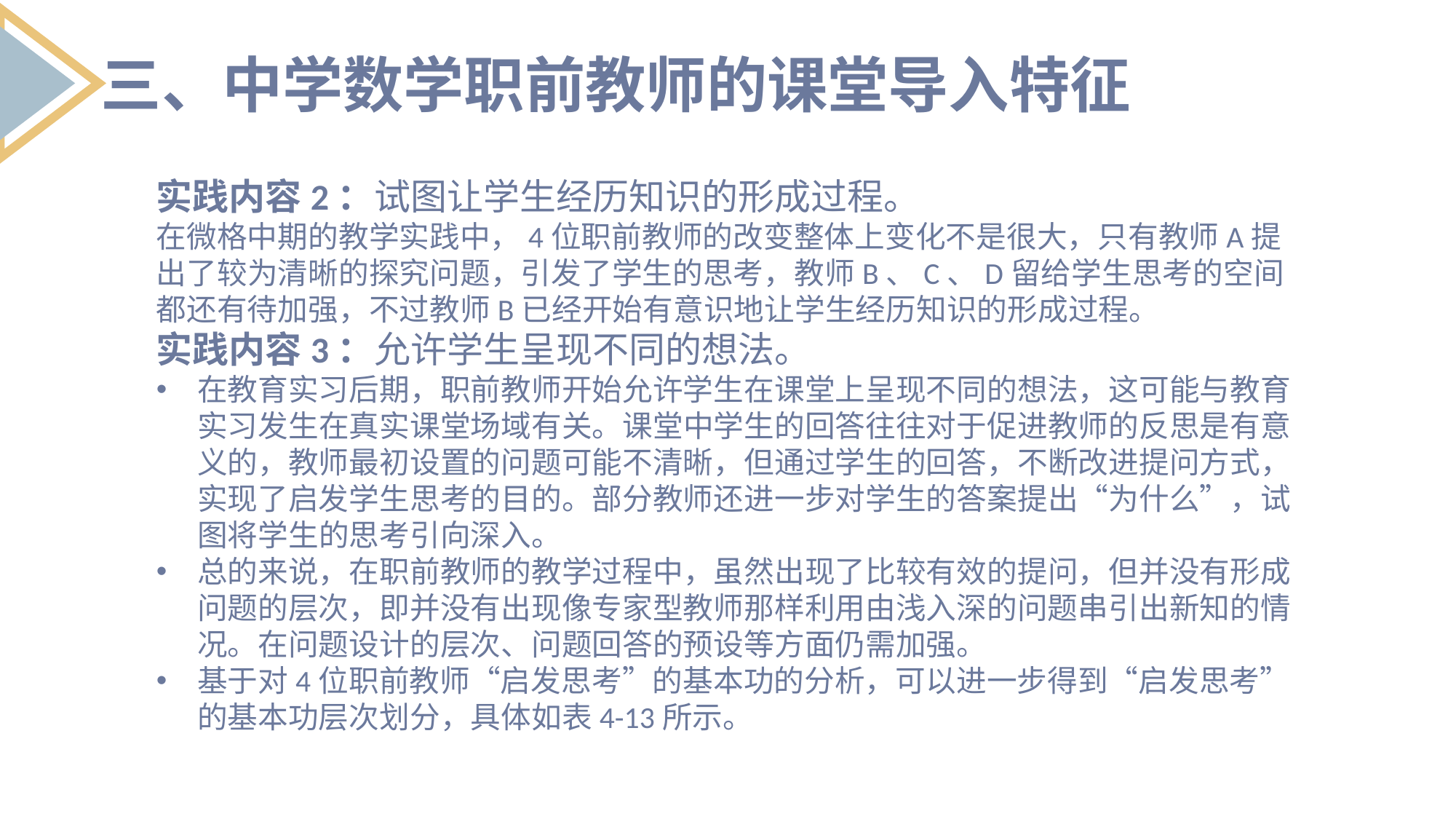

三、中学数学职前教师的课堂导入特征

实践内容2：试图让学生经历知识的形成过程。
在微格中期的教学实践中，4位职前教师的改变整体上变化不是很大，只有教师A提出了较为清晰的探究问题，引发了学生的思考，教师B、C、D留给学生思考的空间都还有待加强，不过教师B已经开始有意识地让学生经历知识的形成过程。
实践内容3：允许学生呈现不同的想法。
在教育实习后期，职前教师开始允许学生在课堂上呈现不同的想法，这可能与教育实习发生在真实课堂场域有关。课堂中学生的回答往往对于促进教师的反思是有意义的，教师最初设置的问题可能不清晰，但通过学生的回答，不断改进提问方式，实现了启发学生思考的目的。部分教师还进一步对学生的答案提出“为什么”，试图将学生的思考引向深入。
总的来说，在职前教师的教学过程中，虽然出现了比较有效的提问，但并没有形成问题的层次，即并没有出现像专家型教师那样利用由浅入深的问题串引出新知的情况。在问题设计的层次、问题回答的预设等方面仍需加强。
基于对4位职前教师“启发思考”的基本功的分析，可以进一步得到“启发思考”的基本功层次划分，具体如表4-13所示。